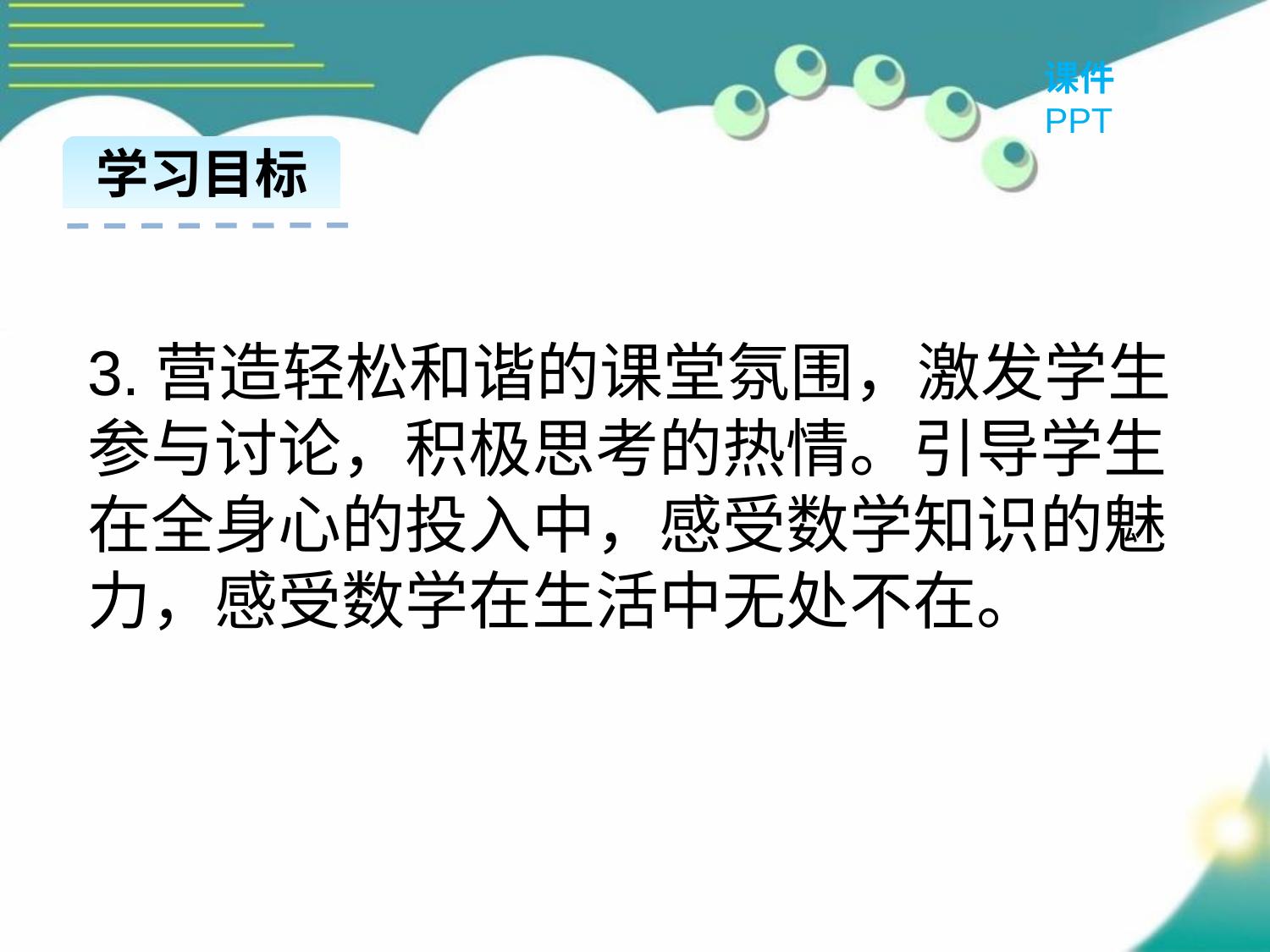

课件PPT
学习目标

3.营造轻松和谐的课堂氛围，激发学生参与讨论，积极思考的热情。引导学生在全身心的投入中，感受数学知识的魅力，感受数学在生活中无处不在。